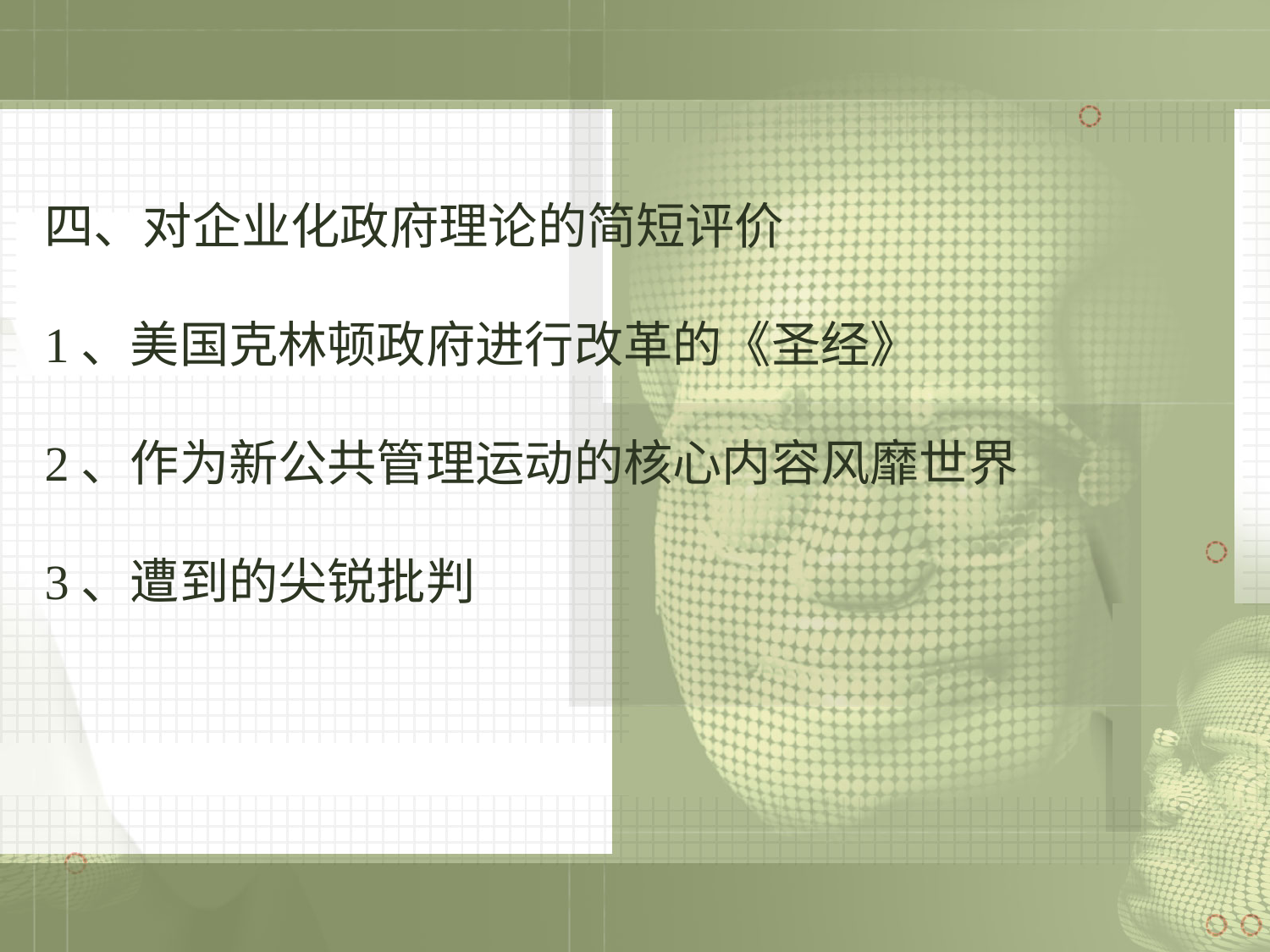

# 四、对企业化政府理论的简短评价 1、美国克林顿政府进行改革的《圣经》 2、作为新公共管理运动的核心内容风靡世界 3、遭到的尖锐批判